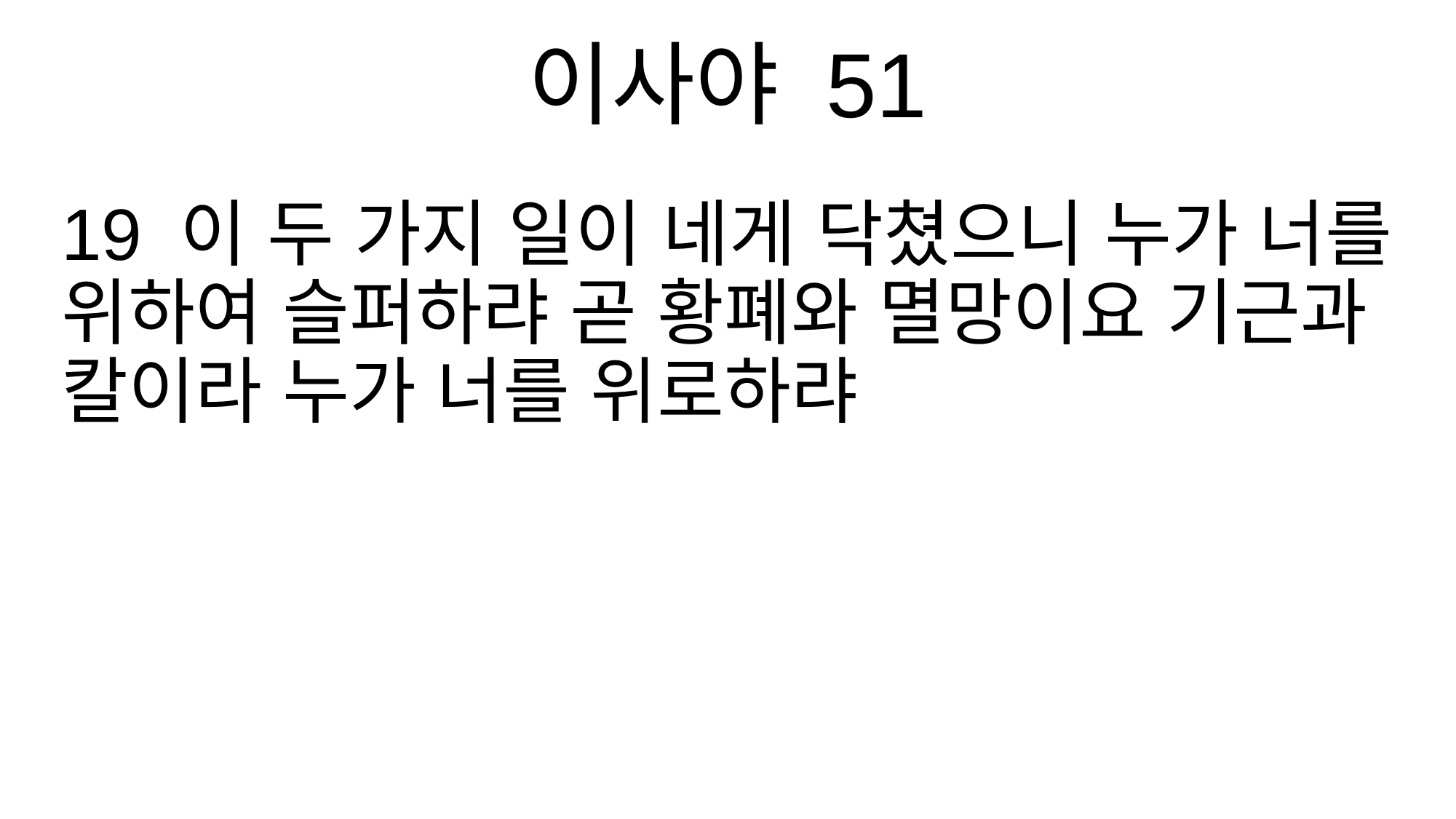

이사야 51
19 이 두 가지 일이 네게 닥쳤으니 누가 너를 위하여 슬퍼하랴 곧 황폐와 멸망이요 기근과 칼이라 누가 너를 위로하랴